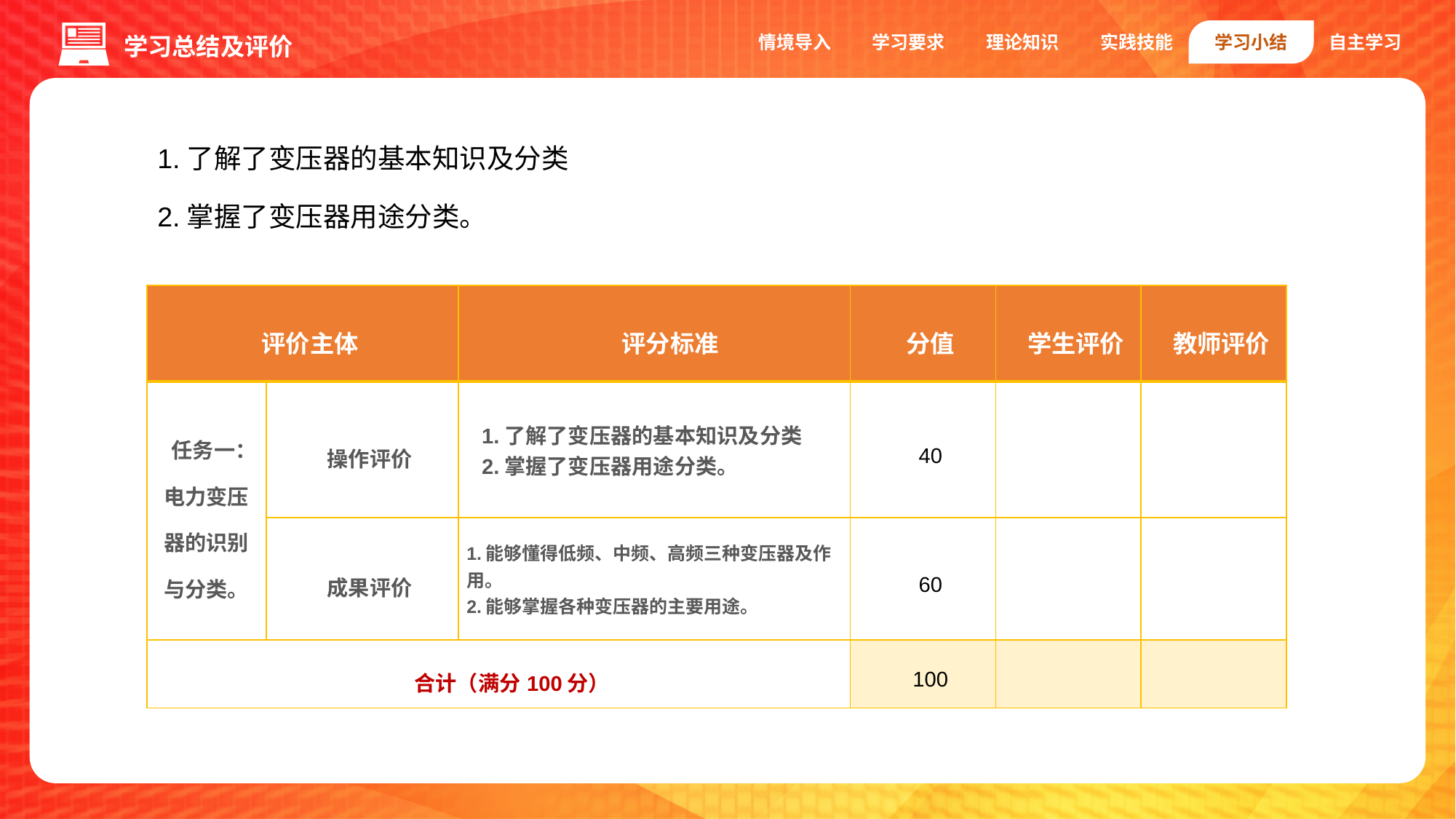

情境导入
学习要求
理论知识
实践技能
学习小结
自主学习

学习总结及评价
1.了解了变压器的基本知识及分类
2.掌握了变压器用途分类。
| 评价主体 |  | 评分标准 | 分值 | 学生评价 | 教师评价 |
| --- | --- | --- | --- | --- | --- |
| 任务一：电力变压器的识别与分类。 | 操作评价 | 1.了解了变压器的基本知识及分类 2.掌握了变压器用途分类。 | 40 |  |  |
|  | 成果评价 | 1.能够懂得低频、中频、高频三种变压器及作用。 2.能够掌握各种变压器的主要用途。 | 60 |  |  |
| 合计（满分100分） |  |  | 100 |  |  |